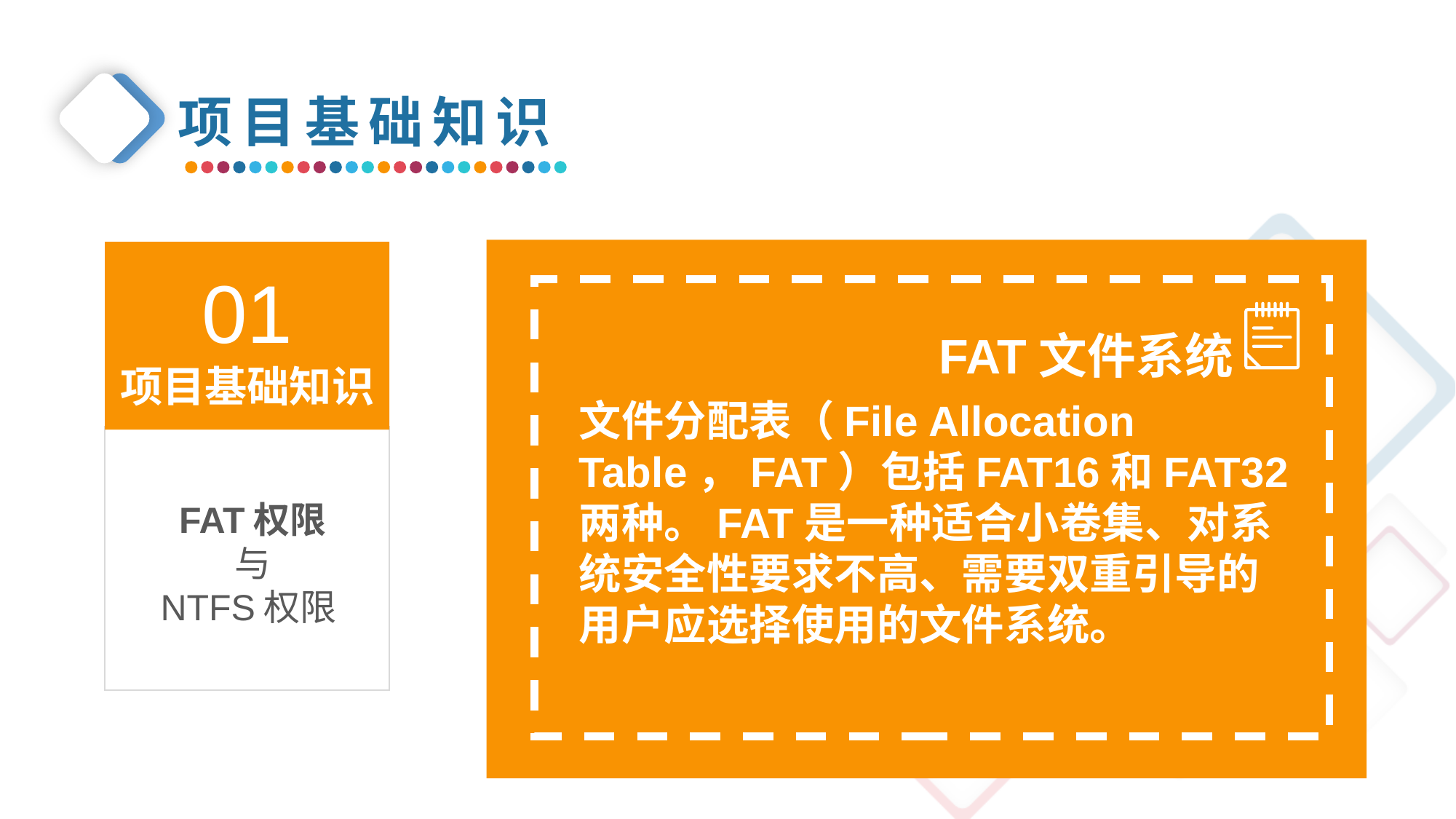

项目基础知识

01
项目基础知识

FAT文件系统

文件分配表（File Allocation Table，FAT）包括FAT16和FAT32两种。FAT是一种适合小卷集、对系统安全性要求不高、需要双重引导的用户应选择使用的文件系统。

FAT权限
与
NTFS权限